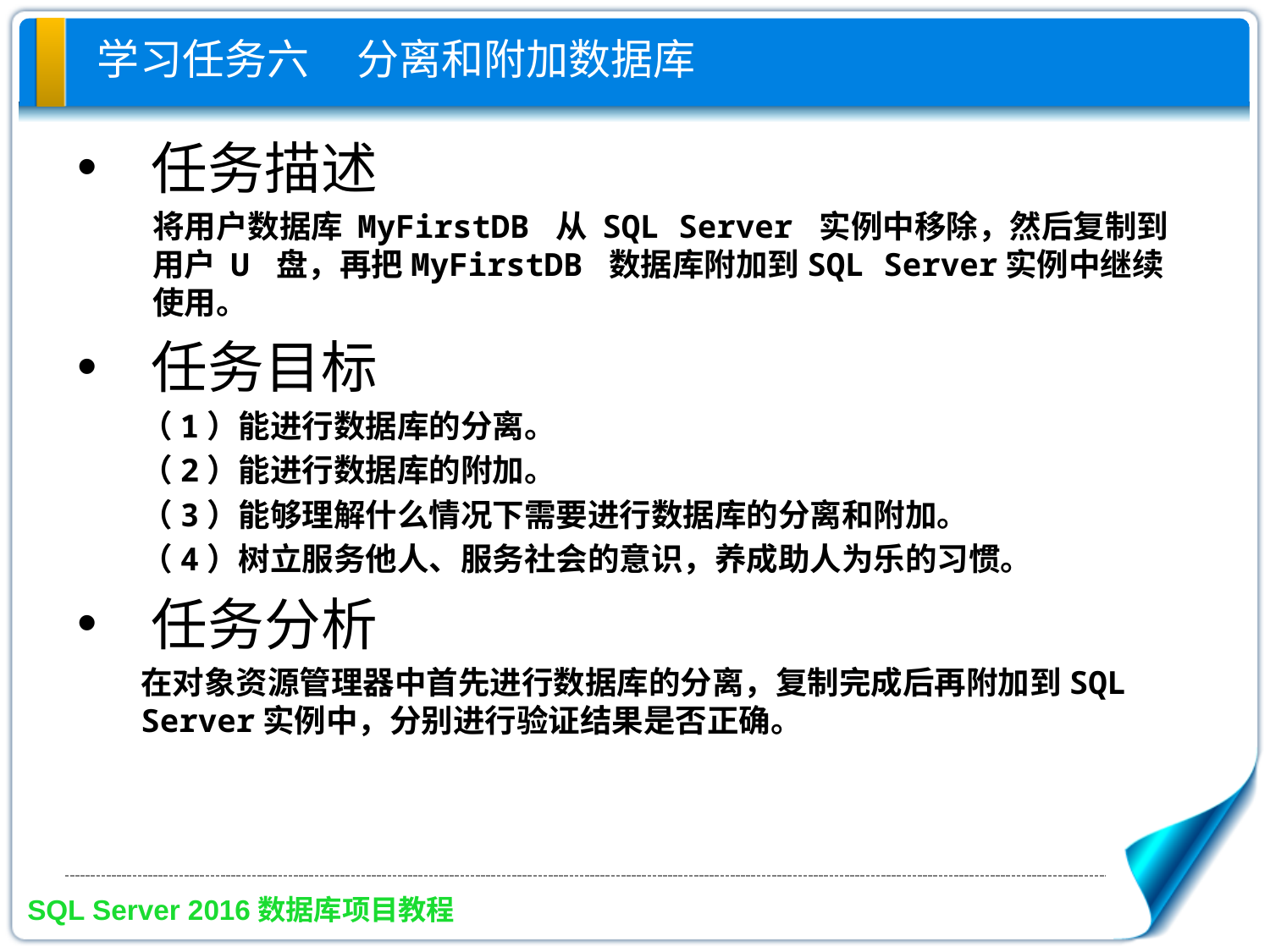

# 学习任务六     分离和附加数据库
任务描述
将用户数据库 MyFirstDB 从 SQL Server 实例中移除，然后复制到用户 U 盘，再把MyFirstDB 数据库附加到SQL Server实例中继续使用。
任务目标
（1）能进行数据库的分离。
（2）能进行数据库的附加。
（3）能够理解什么情况下需要进行数据库的分离和附加。
（4）树立服务他人、服务社会的意识，养成助人为乐的习惯。
任务分析
在对象资源管理器中首先进行数据库的分离，复制完成后再附加到SQL Server实例中，分别进行验证结果是否正确。